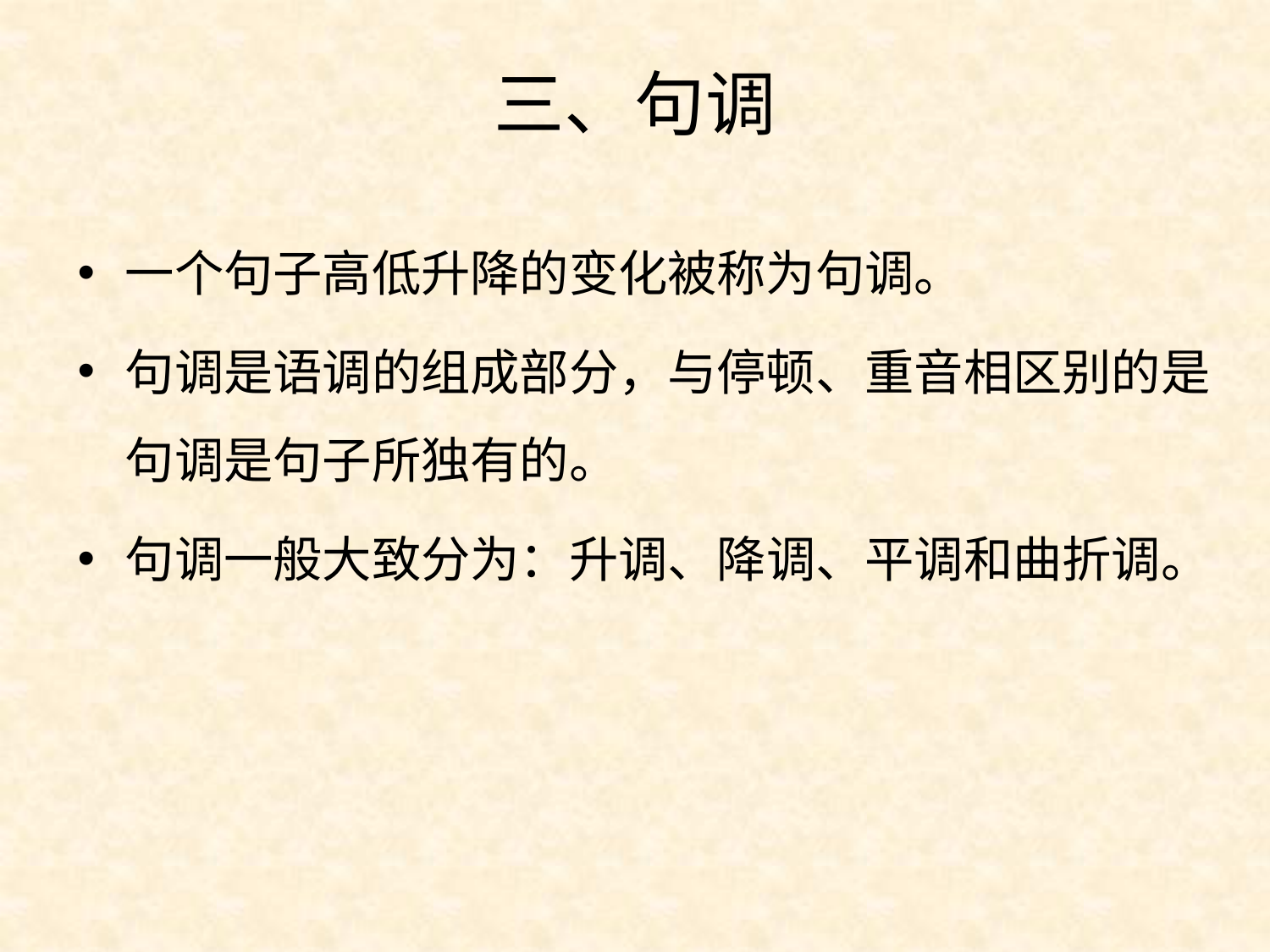

# 三、句调
一个句子高低升降的变化被称为句调。
句调是语调的组成部分，与停顿、重音相区别的是句调是句子所独有的。
句调一般大致分为：升调、降调、平调和曲折调。